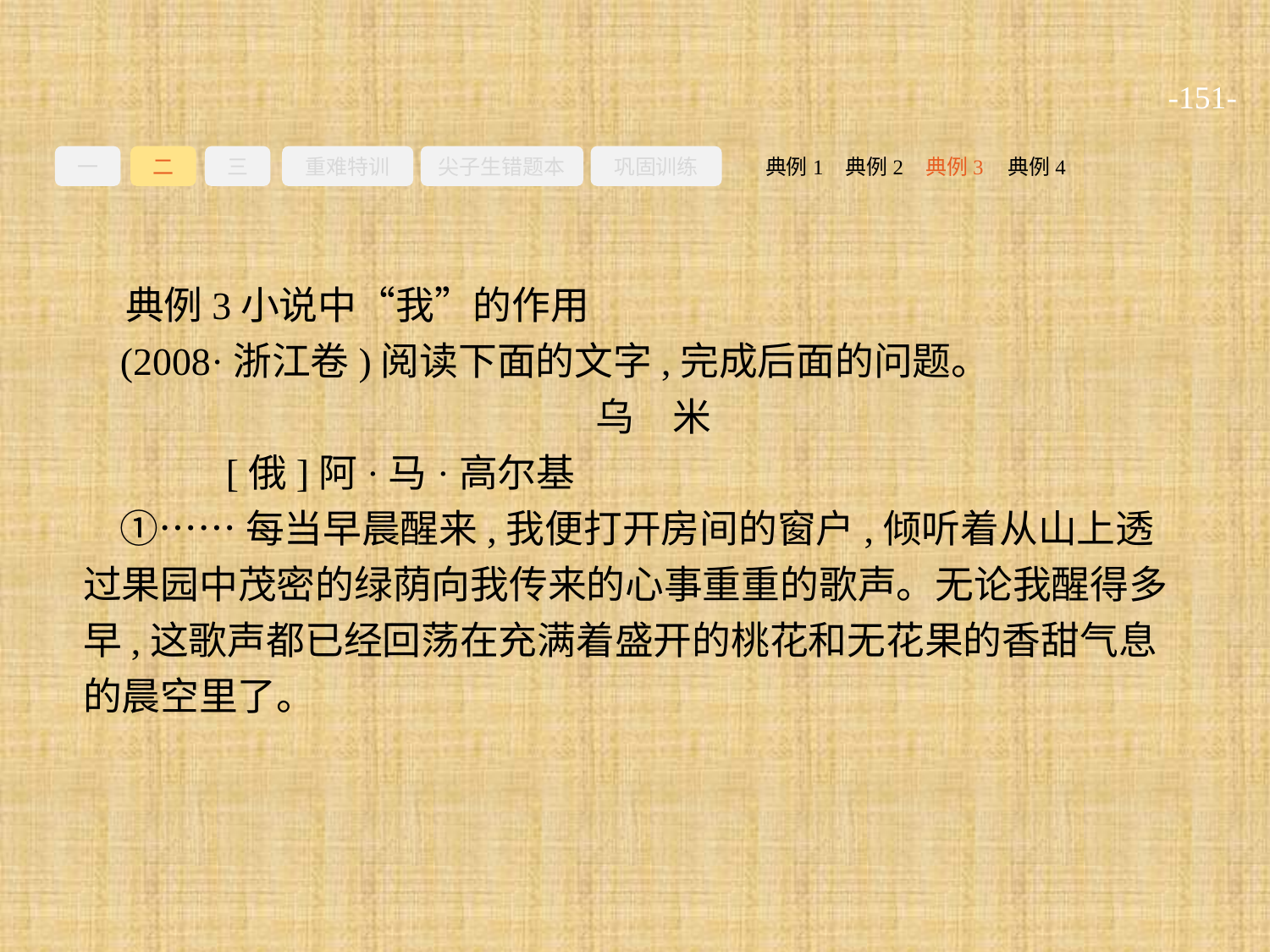

-151-
一
二
三
重难特训
尖子生错题本
巩固训练
典例3
典例2
典例4
典例1
典例3小说中“我”的作用
(2008·浙江卷)阅读下面的文字,完成后面的问题。
乌　米
	[俄]阿·马·高尔基
①……每当早晨醒来,我便打开房间的窗户,倾听着从山上透过果园中茂密的绿荫向我传来的心事重重的歌声。无论我醒得多早,这歌声都已经回荡在充满着盛开的桃花和无花果的香甜气息的晨空里了。